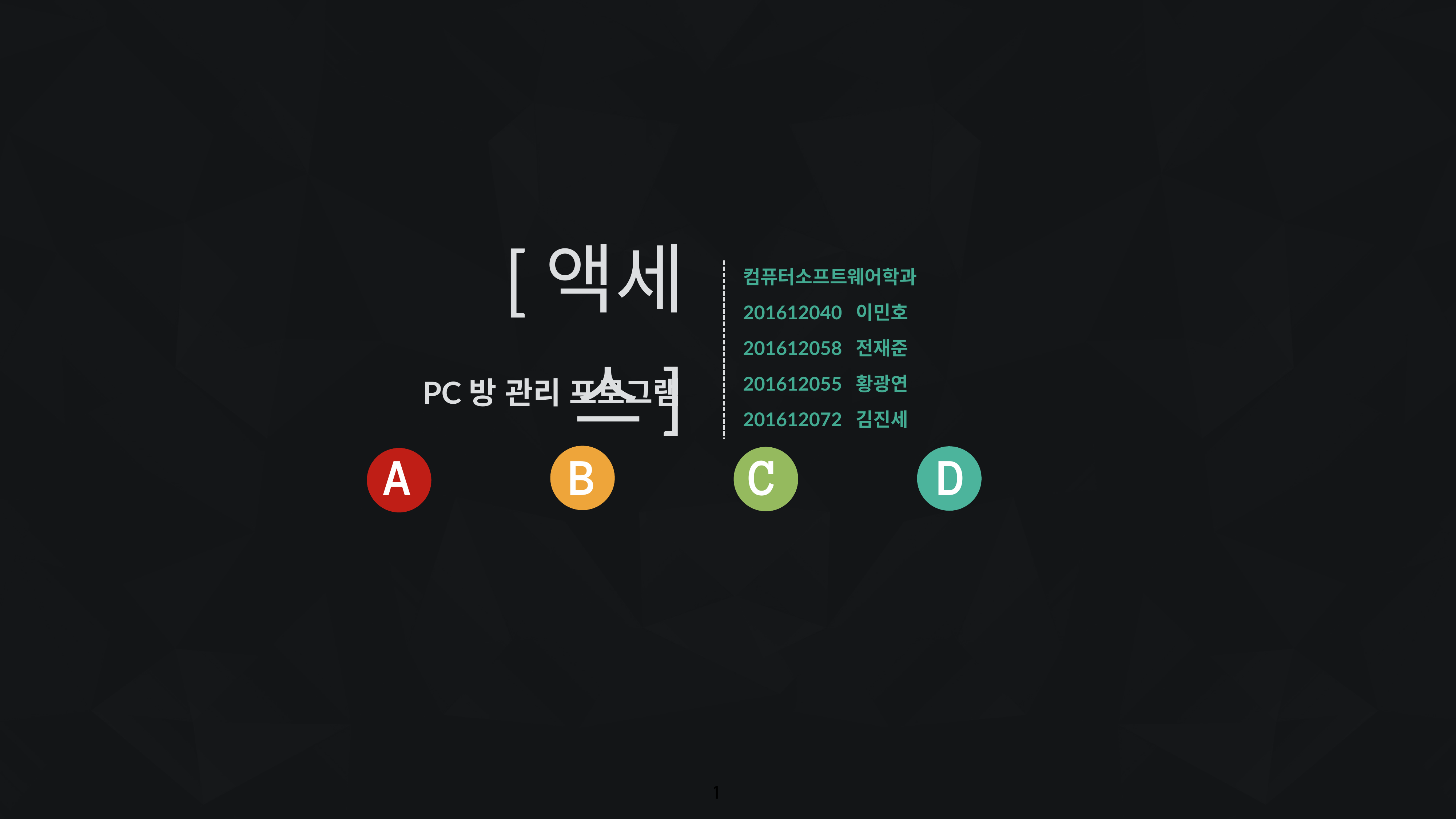

컴퓨터소프트웨어학과
201612040  이민호
201612058  전재준
201612055  황광연
201612072  김진세
[액세스]
PC방 관리 프로그램
A

B

C

D

1